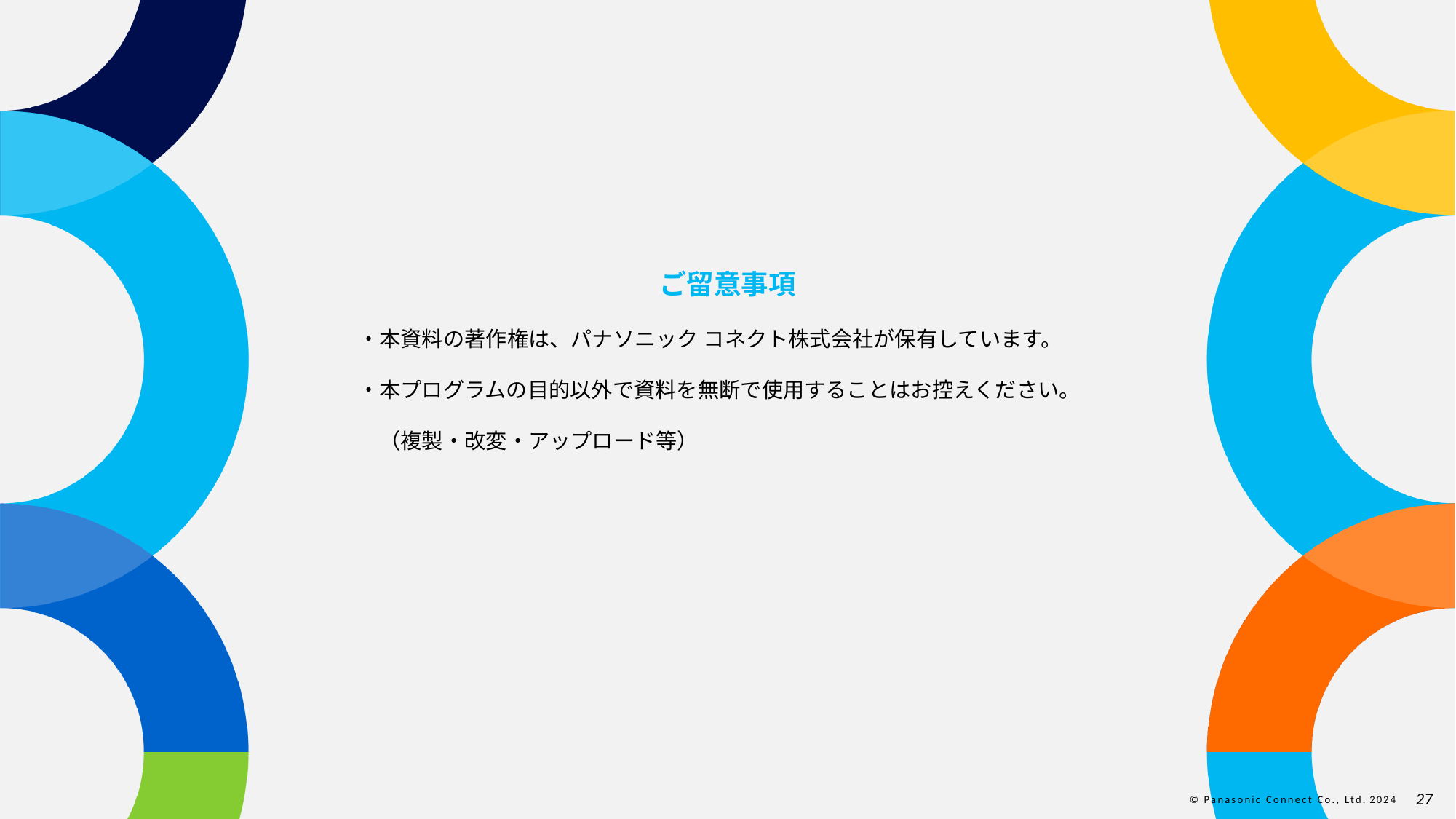

ご留意事項
・本資料の著作権は、パナソニック コネクト株式会社が保有しています。
・本プログラムの目的以外で資料を無断で使用することはお控えください。
　（複製・改変・アップロード等）